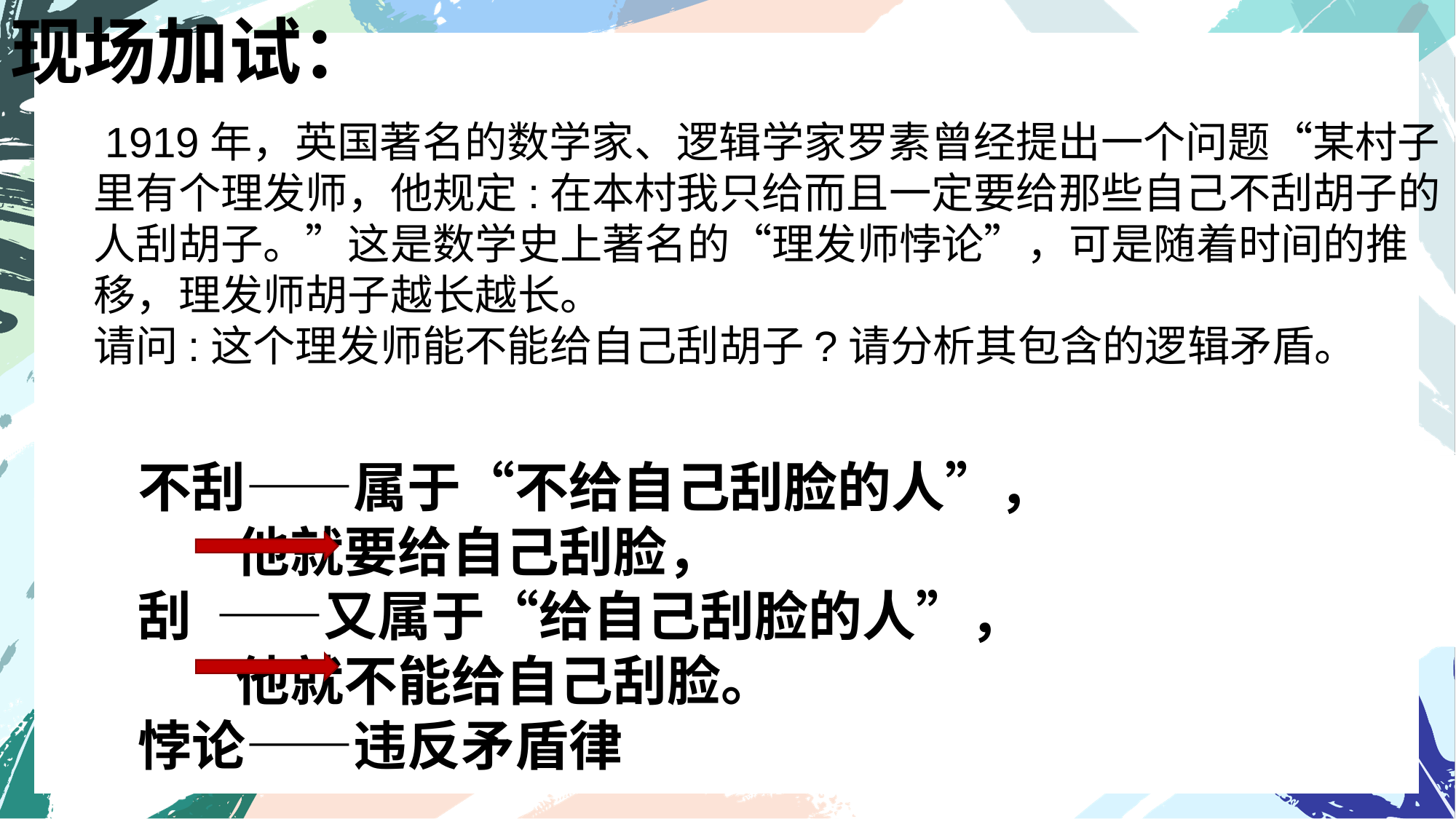

现场加试：
 1919年，英国著名的数学家、逻辑学家罗素曾经提出一个问题“某村子里有个理发师，他规定:在本村我只给而且一定要给那些自己不刮胡子的人刮胡子。”这是数学史上著名的“理发师悖论”，可是随着时间的推移，理发师胡子越长越长。
请问:这个理发师能不能给自己刮胡子?请分析其包含的逻辑矛盾。
不刮——属于“不给自己刮脸的人”，
       他就要给自己刮脸，
刮  ——又属于“给自己刮脸的人”，
       他就不能给自己刮脸。
悖论——违反矛盾律